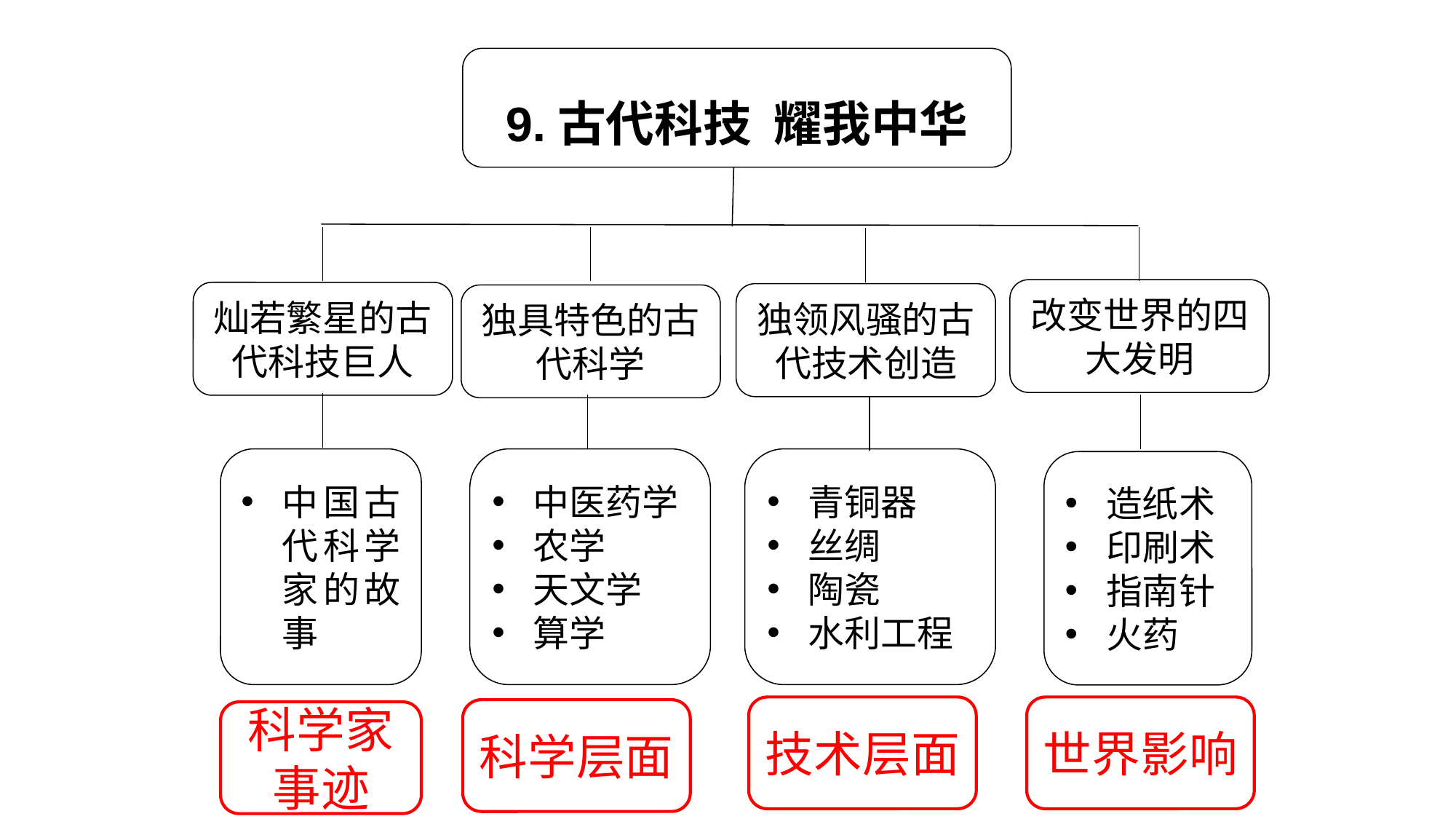

9.古代科技  耀我中华
改变世界的四大发明
灿若繁星的古代科技巨人
独领风骚的古代技术创造
独具特色的古代科学
中国古代科学家的故事
中医药学
农学
天文学
算学
青铜器
丝绸
陶瓷
水利工程
造纸术
印刷术
指南针
火药
技术层面
世界影响
科学层面
科学家
事迹